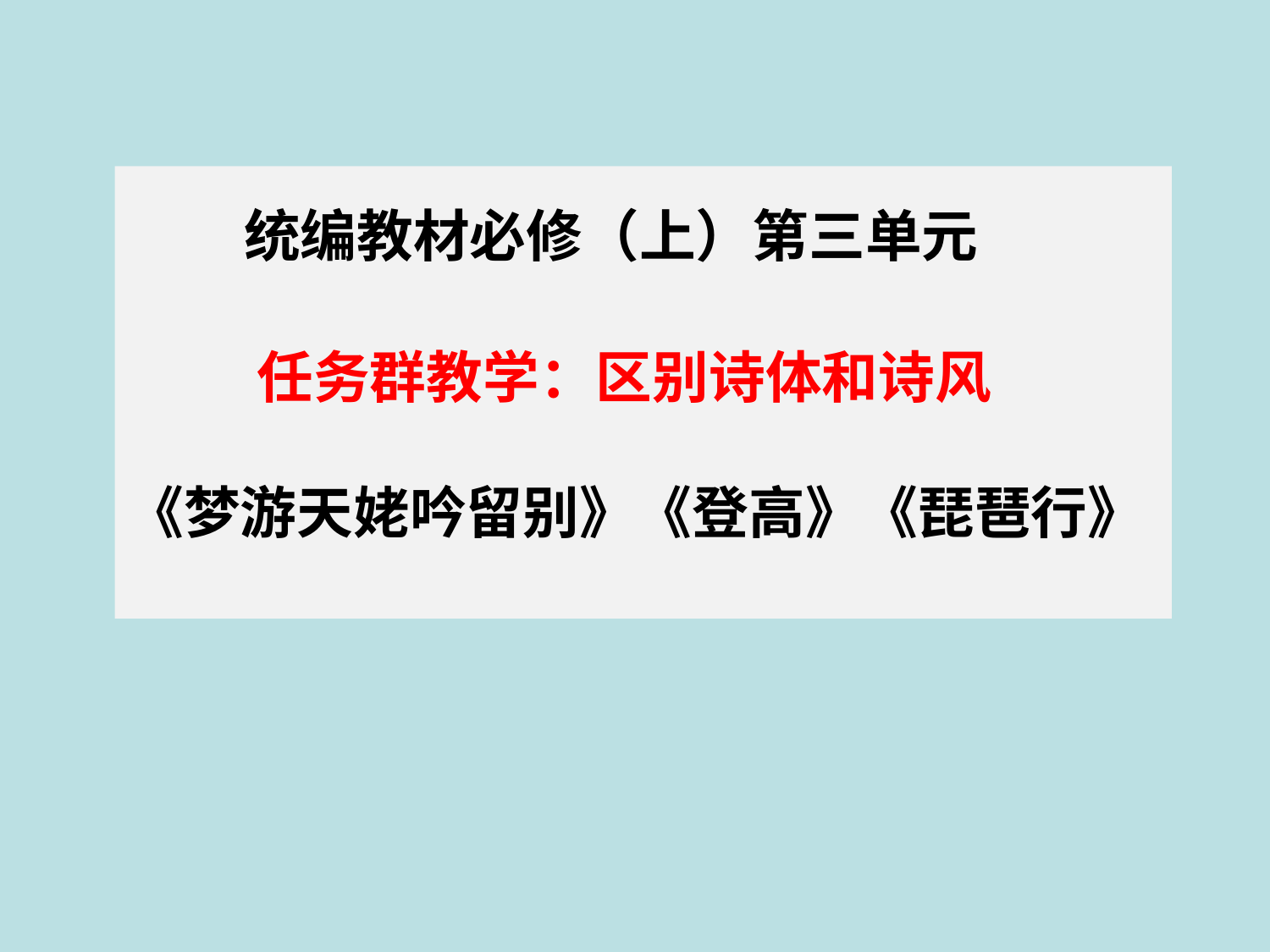

统编教材必修（上）第三单元

         任务群教学：区别诗体和诗风

《梦游天姥吟留别》《登高》《琵琶行》